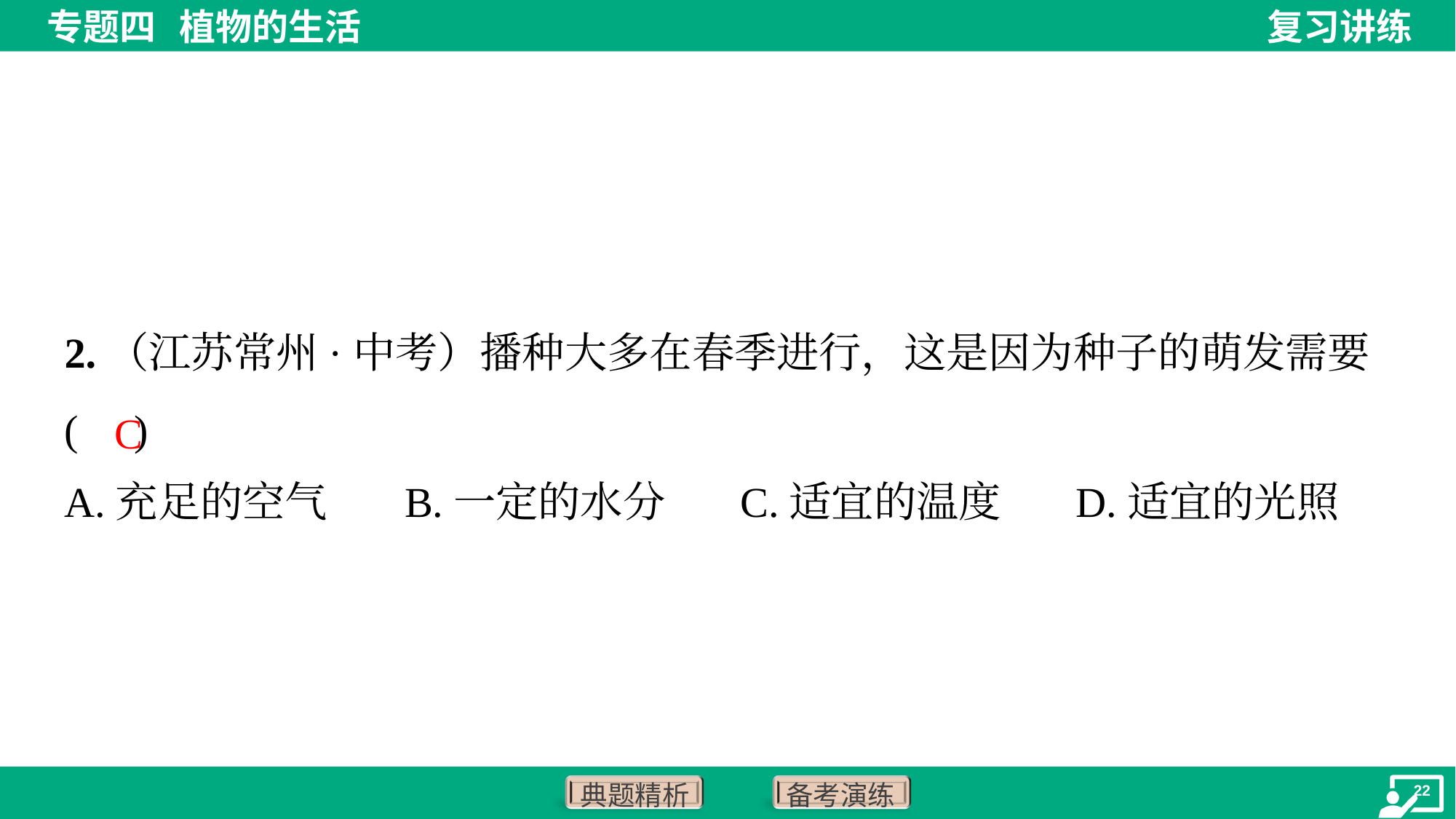

2.（江苏常州·中考）播种大多在春季进行，这是因为种子的萌发需要(     )
C
A.充足的空气	B.一定的水分	C.适宜的温度	D.适宜的光照